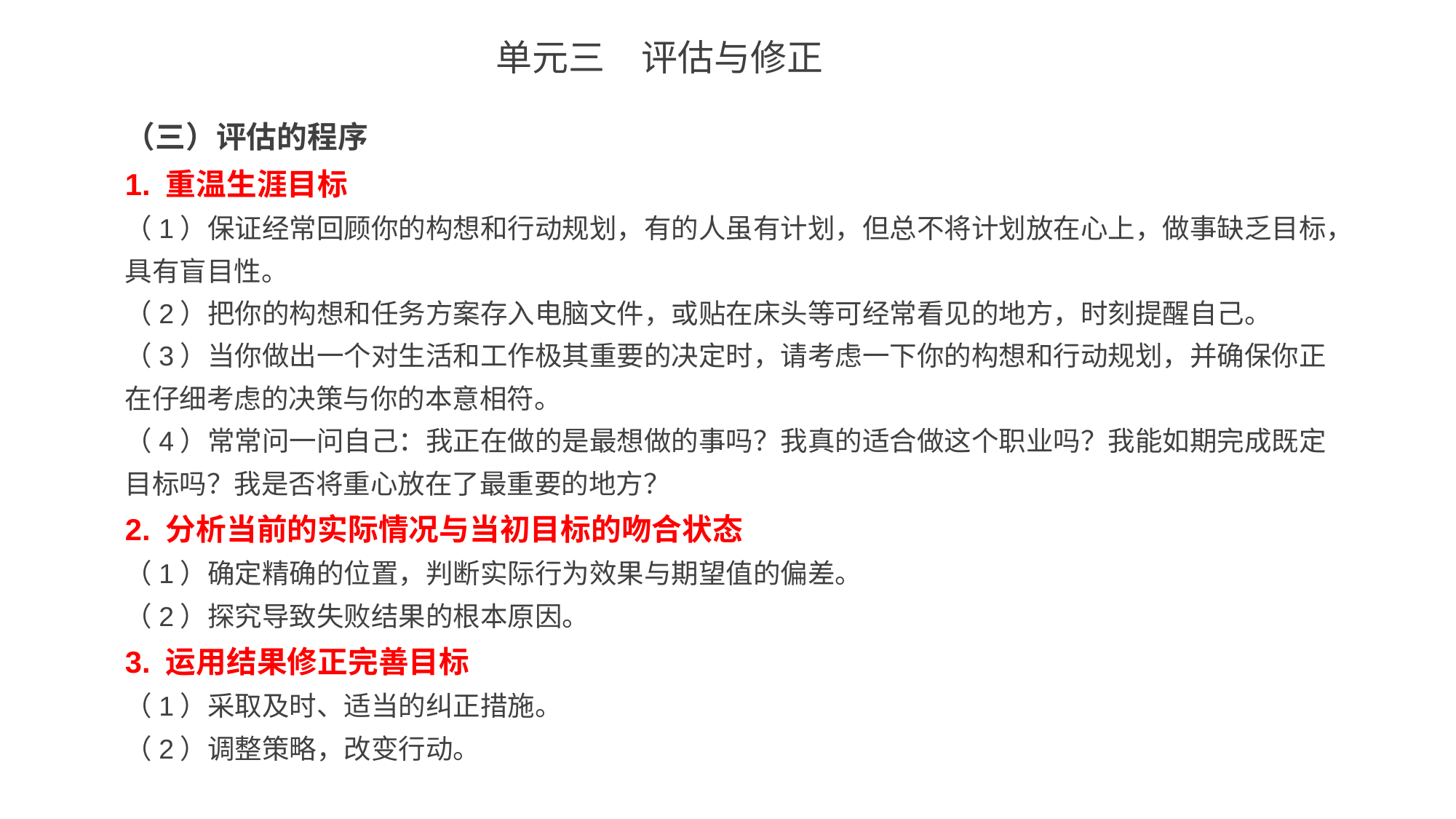

单元三　评估与修正
（三）评估的程序
1. 重温生涯目标
（1）保证经常回顾你的构想和行动规划，有的人虽有计划，但总不将计划放在心上，做事缺乏目标，具有盲目性。
（2）把你的构想和任务方案存入电脑文件，或贴在床头等可经常看见的地方，时刻提醒自己。
（3）当你做出一个对生活和工作极其重要的决定时，请考虑一下你的构想和行动规划，并确保你正在仔细考虑的决策与你的本意相符。
（4）常常问一问自己：我正在做的是最想做的事吗？我真的适合做这个职业吗？我能如期完成既定目标吗？我是否将重心放在了最重要的地方？
2. 分析当前的实际情况与当初目标的吻合状态
（1）确定精确的位置，判断实际行为效果与期望值的偏差。
（2）探究导致失败结果的根本原因。
3. 运用结果修正完善目标
（1）采取及时、适当的纠正措施。
（2）调整策略，改变行动。